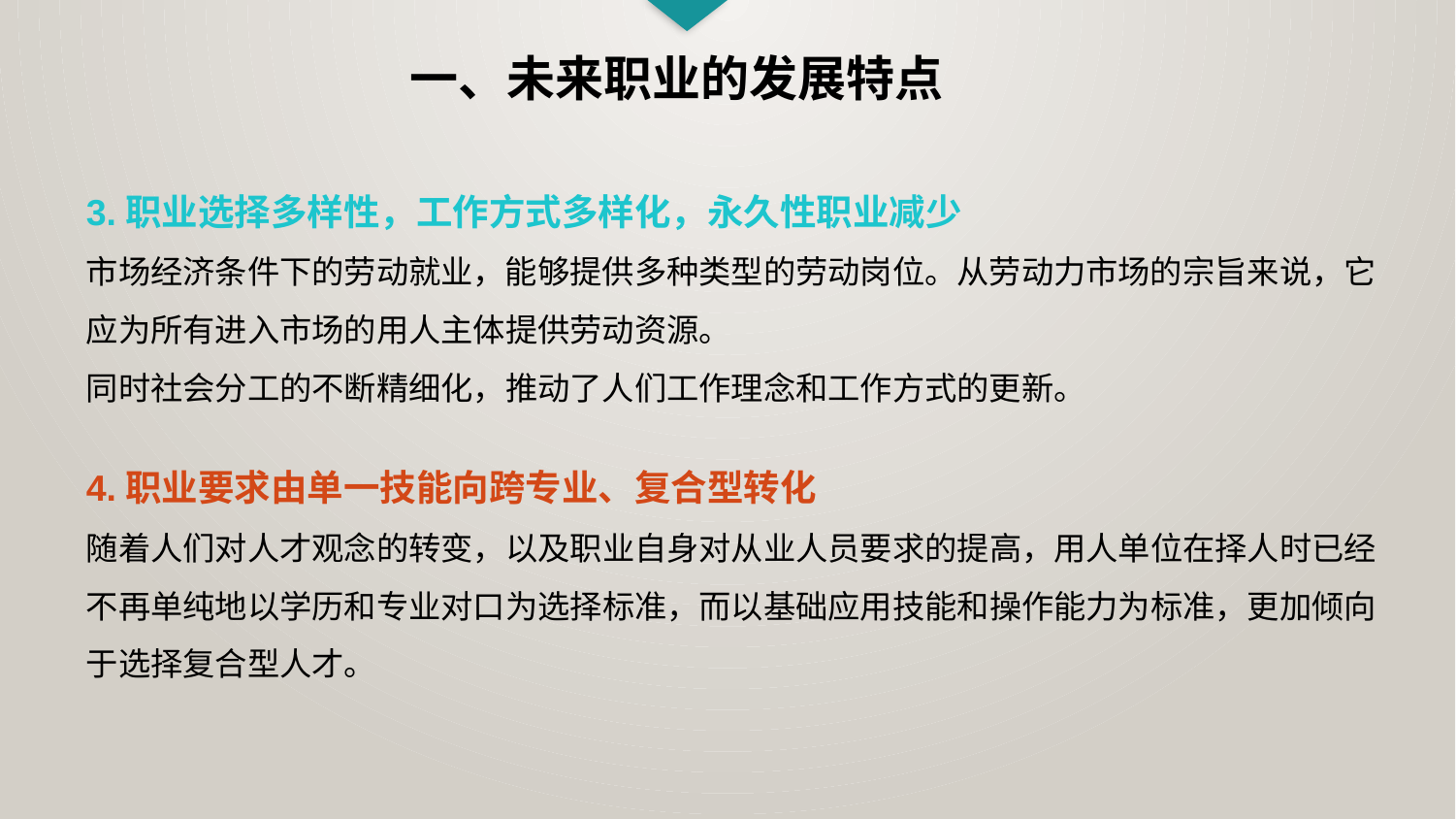

一、未来职业的发展特点
3.职业选择多样性，工作方式多样化，永久性职业减少
市场经济条件下的劳动就业，能够提供多种类型的劳动岗位。从劳动力市场的宗旨来说，它应为所有进入市场的用人主体提供劳动资源。
同时社会分工的不断精细化，推动了人们工作理念和工作方式的更新。
4.职业要求由单一技能向跨专业、复合型转化
随着人们对人才观念的转变，以及职业自身对从业人员要求的提高，用人单位在择人时已经不再单纯地以学历和专业对口为选择标准，而以基础应用技能和操作能力为标准，更加倾向于选择复合型人才。
73